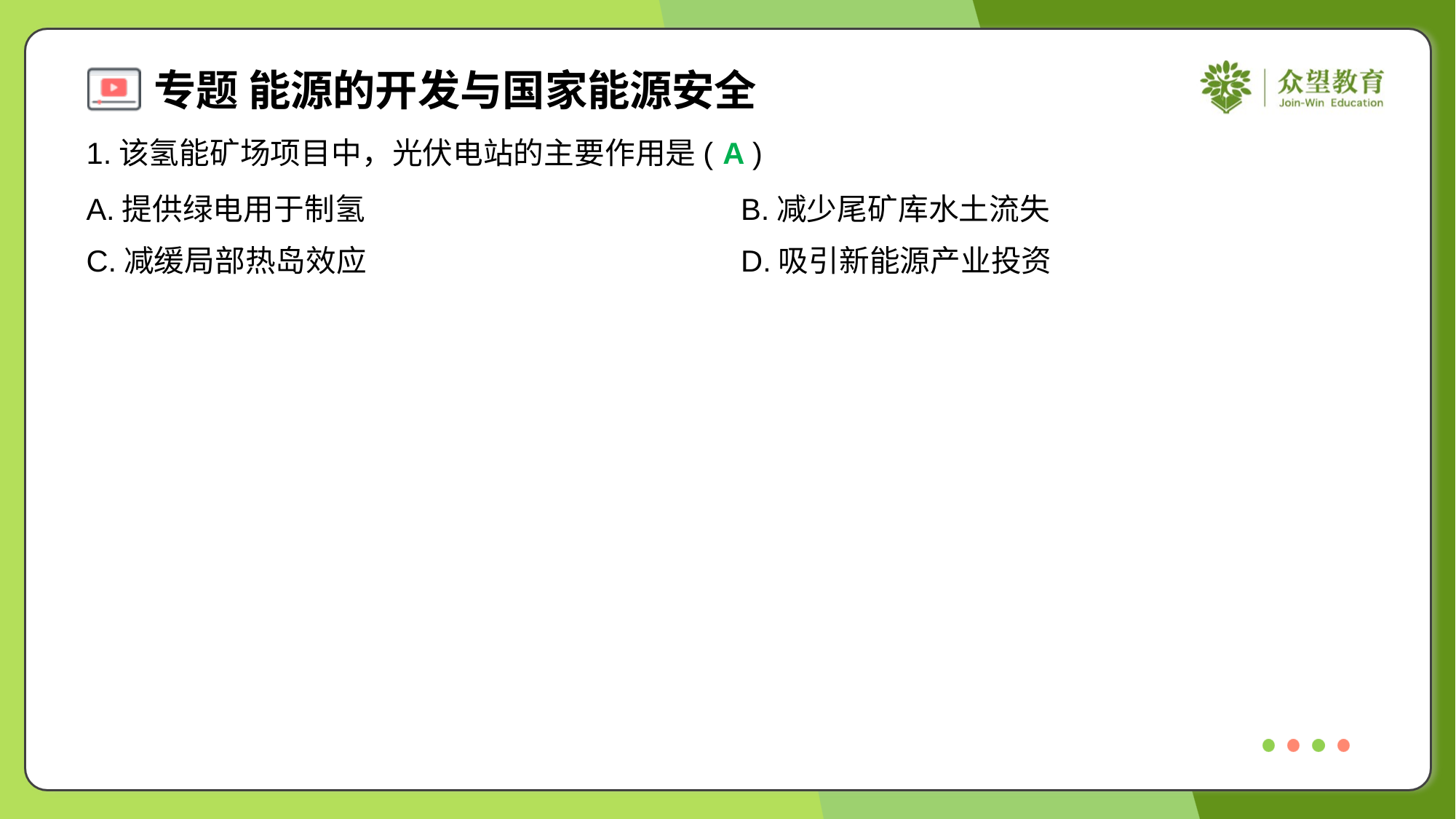

1.该氢能矿场项目中，光伏电站的主要作用是(     )
A
A.提供绿电用于制氢	B.减少尾矿库水土流失
C.减缓局部热岛效应	D.吸引新能源产业投资